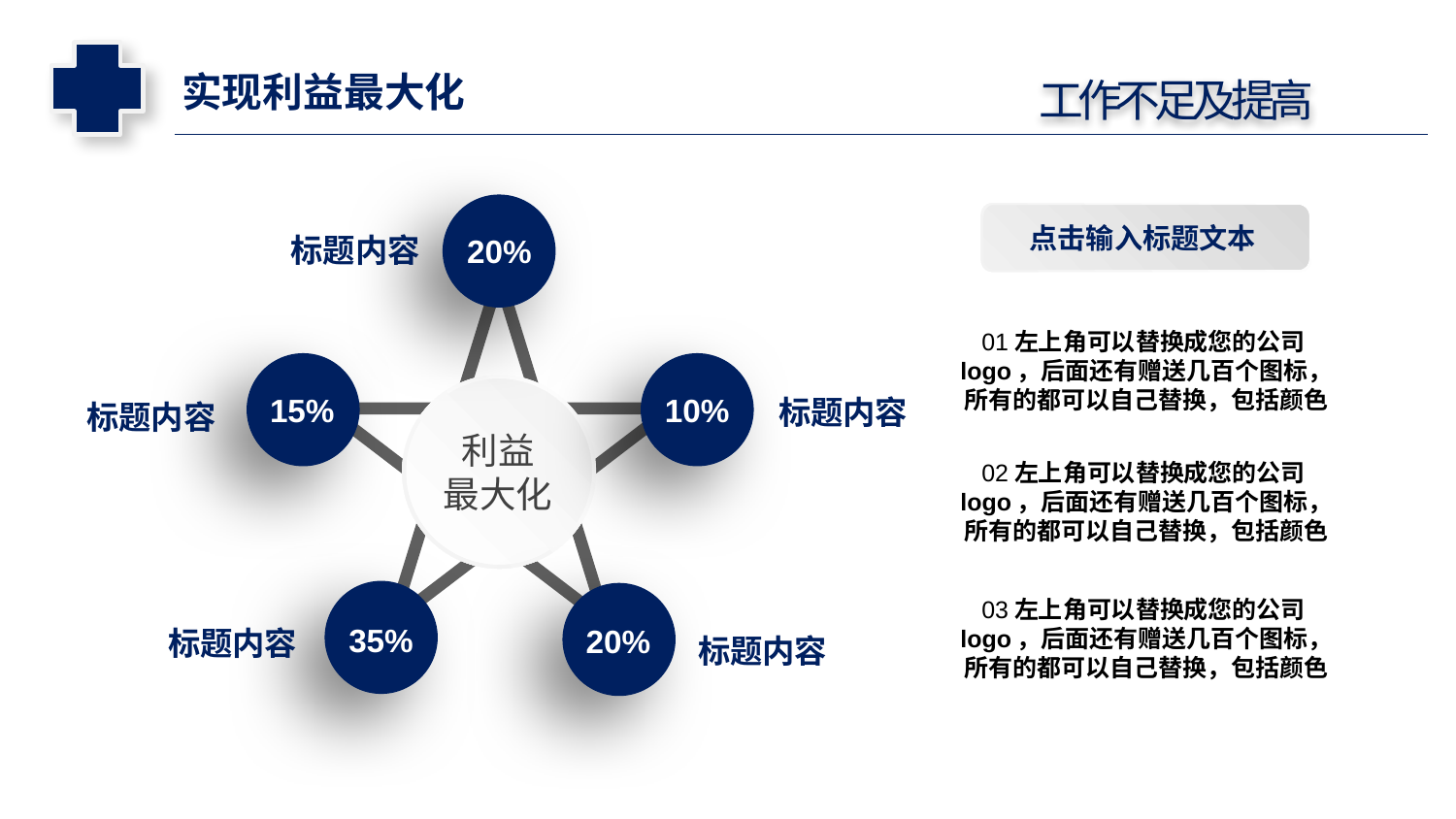

实现利益最大化
工作不足及提高

点击输入标题文本
标题内容
20%

01左上角可以替换成您的公司logo，后面还有赠送几百个图标，所有的都可以自己替换，包括颜色

利益
最大化
标题内容
标题内容
15%
10%
02左上角可以替换成您的公司logo，后面还有赠送几百个图标，所有的都可以自己替换，包括颜色

03左上角可以替换成您的公司logo，后面还有赠送几百个图标，所有的都可以自己替换，包括颜色
标题内容
35%
20%
标题内容